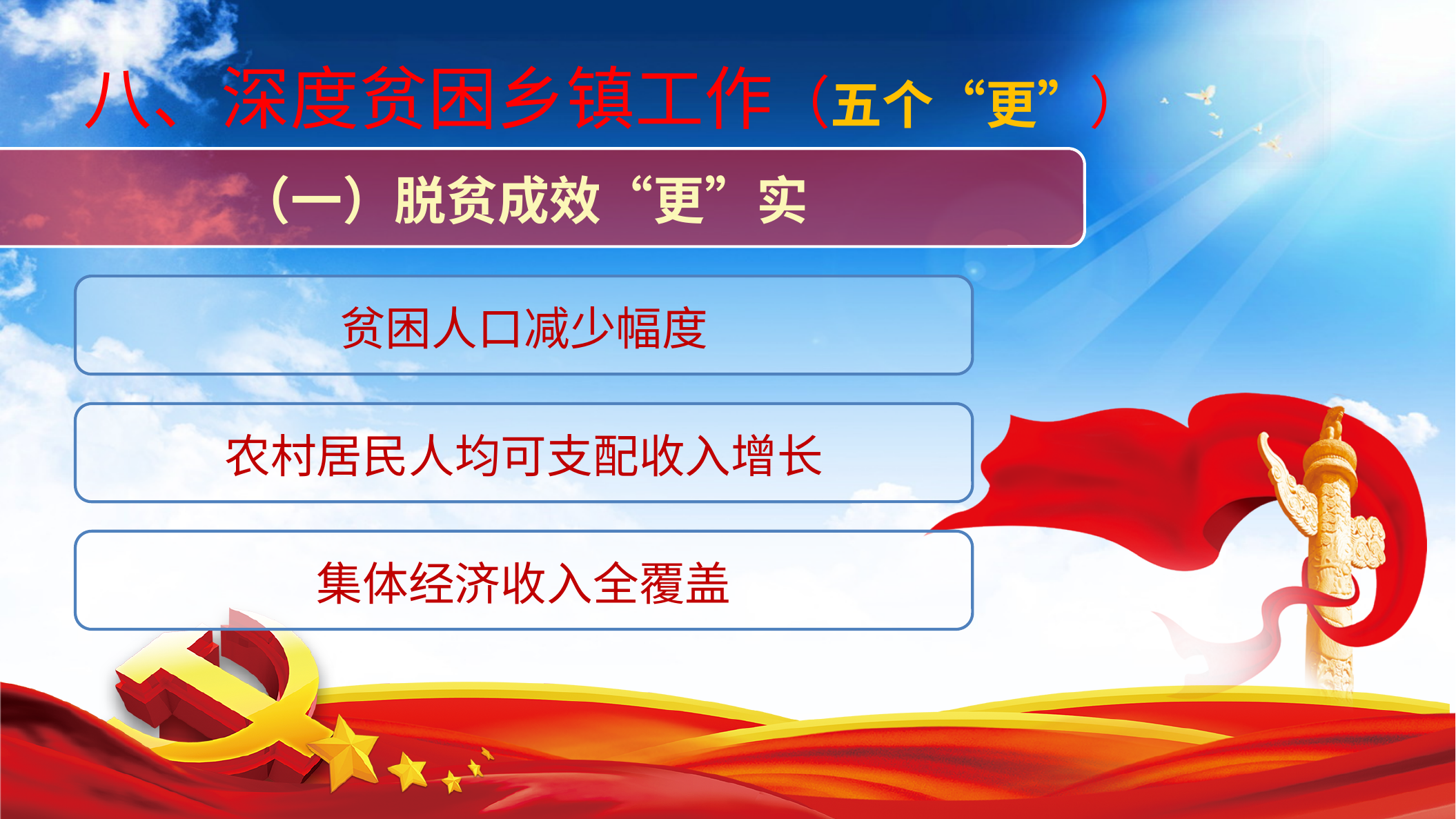

八、深度贫困乡镇工作（五个“更”）
贫困人口减少幅度
（一）脱贫成效“更”实
农村居民人均可支配收入增长
集体经济收入全覆盖